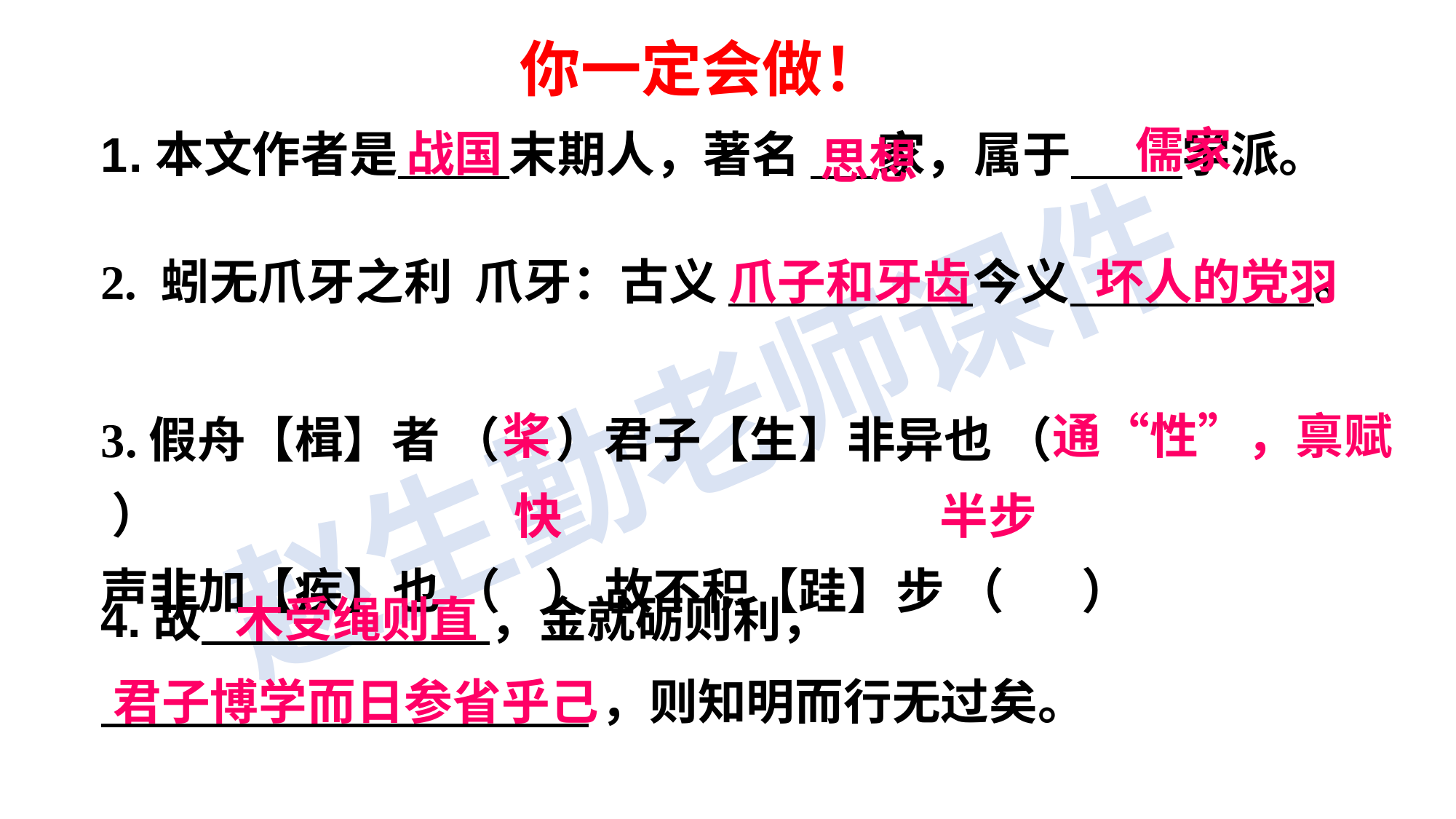

你一定会做！
儒家
战国
本文作者是          末期人，著名	      家，属于          学派。
思想
2. 蚓无爪牙之利  爪牙：古义                       今义                      。
爪子和牙齿
坏人的党羽

3.假舟【楫】者 （     ）君子【生】非异也 （                            ）
声非加【疾】也 （    ） 故不积【跬】步 （       ）
桨
通“性”，禀赋
 快                                  半步
4.故                          ，金就砺则利，
                                            ，则知明而行无过矣。
          木受绳则直
君子博学而日参省乎己